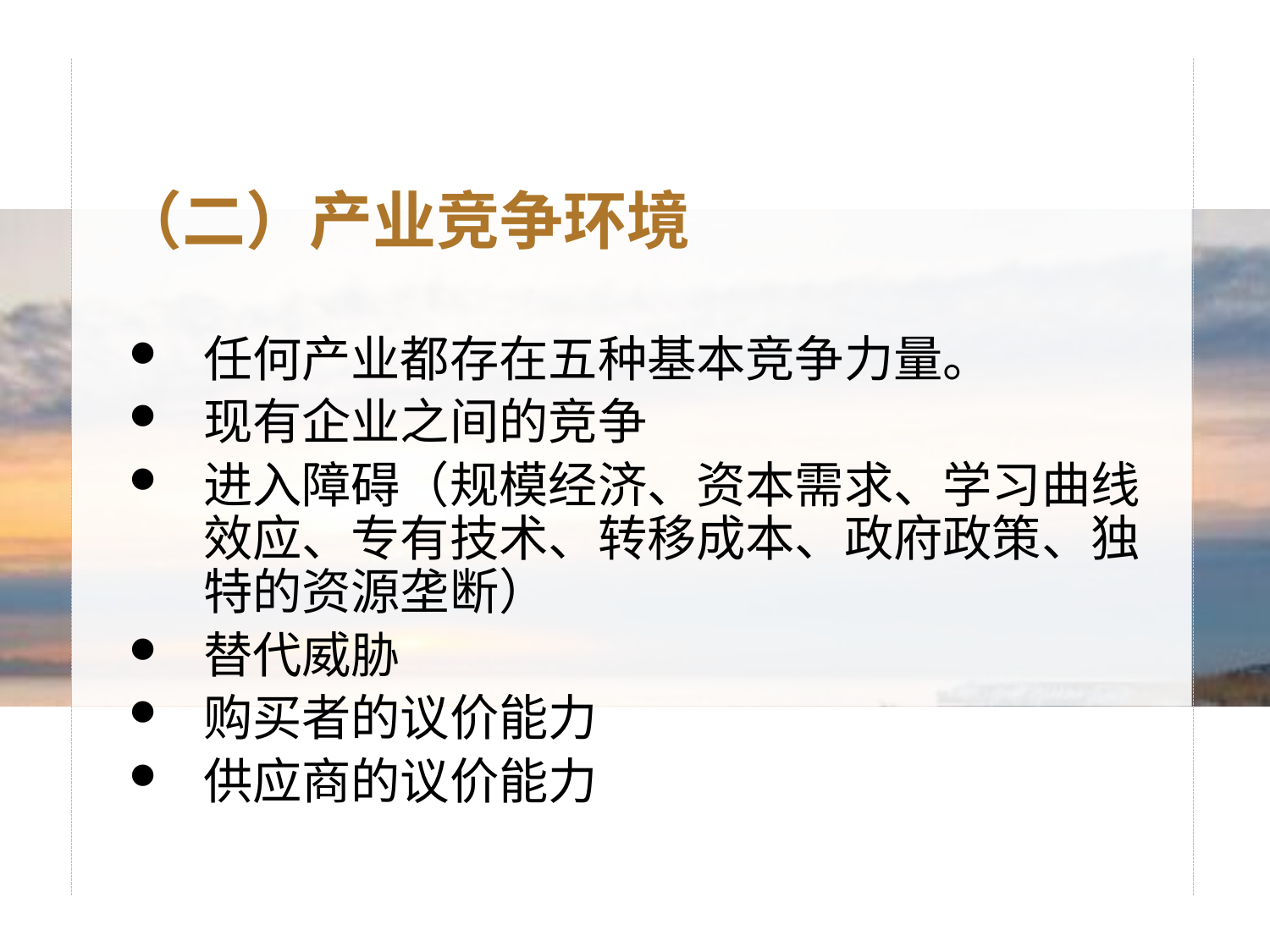

（二）产业竞争环境
任何产业都存在五种基本竞争力量。
现有企业之间的竞争
进入障碍（规模经济、资本需求、学习曲线效应、专有技术、转移成本、政府政策、独特的资源垄断）
替代威胁
购买者的议价能力
供应商的议价能力